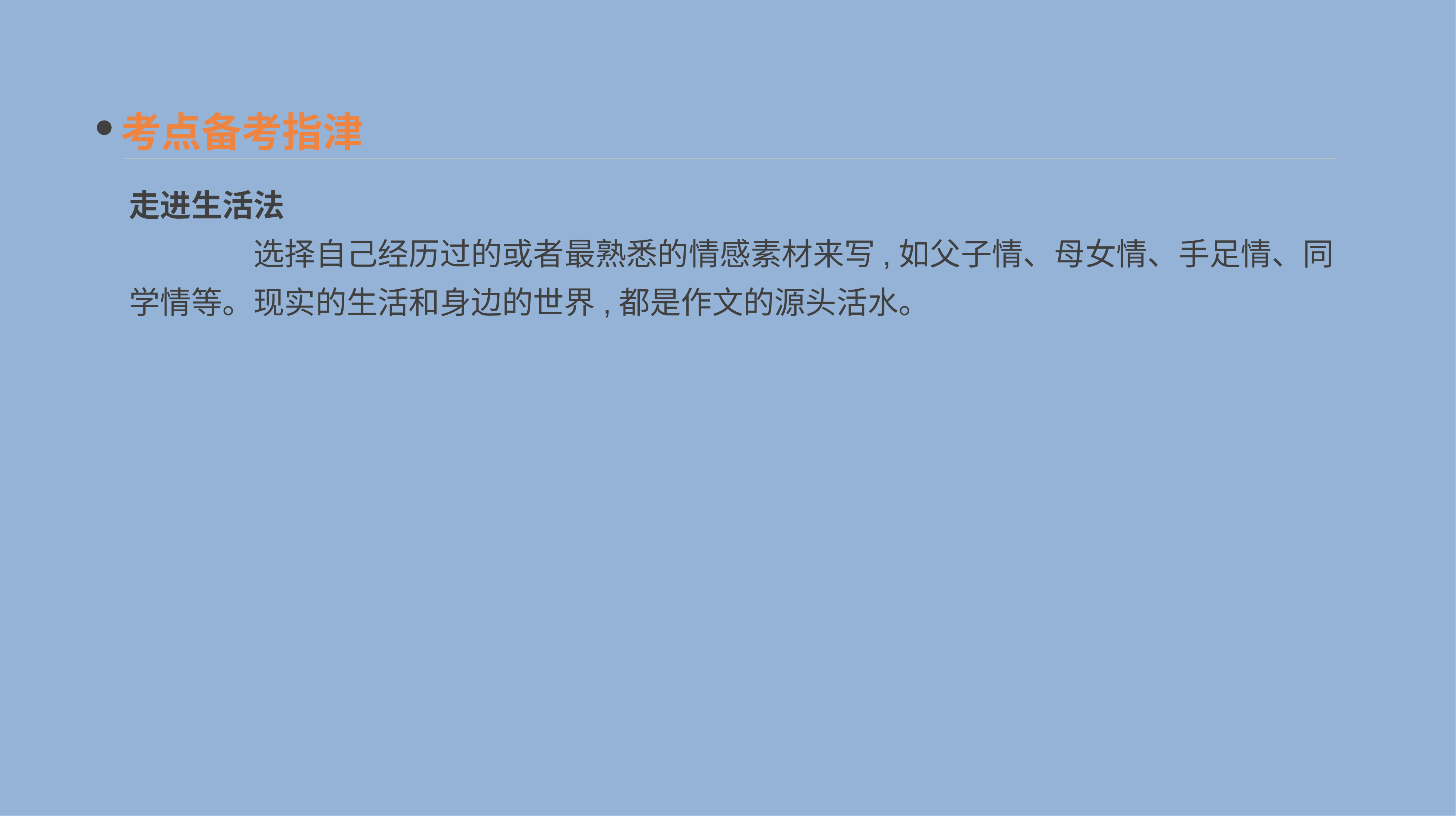

考点备考指津

走进生活法
　　　　选择自己经历过的或者最熟悉的情感素材来写,如父子情、母女情、手足情、同学情等。现实的生活和身边的世界,都是作文的源头活水。